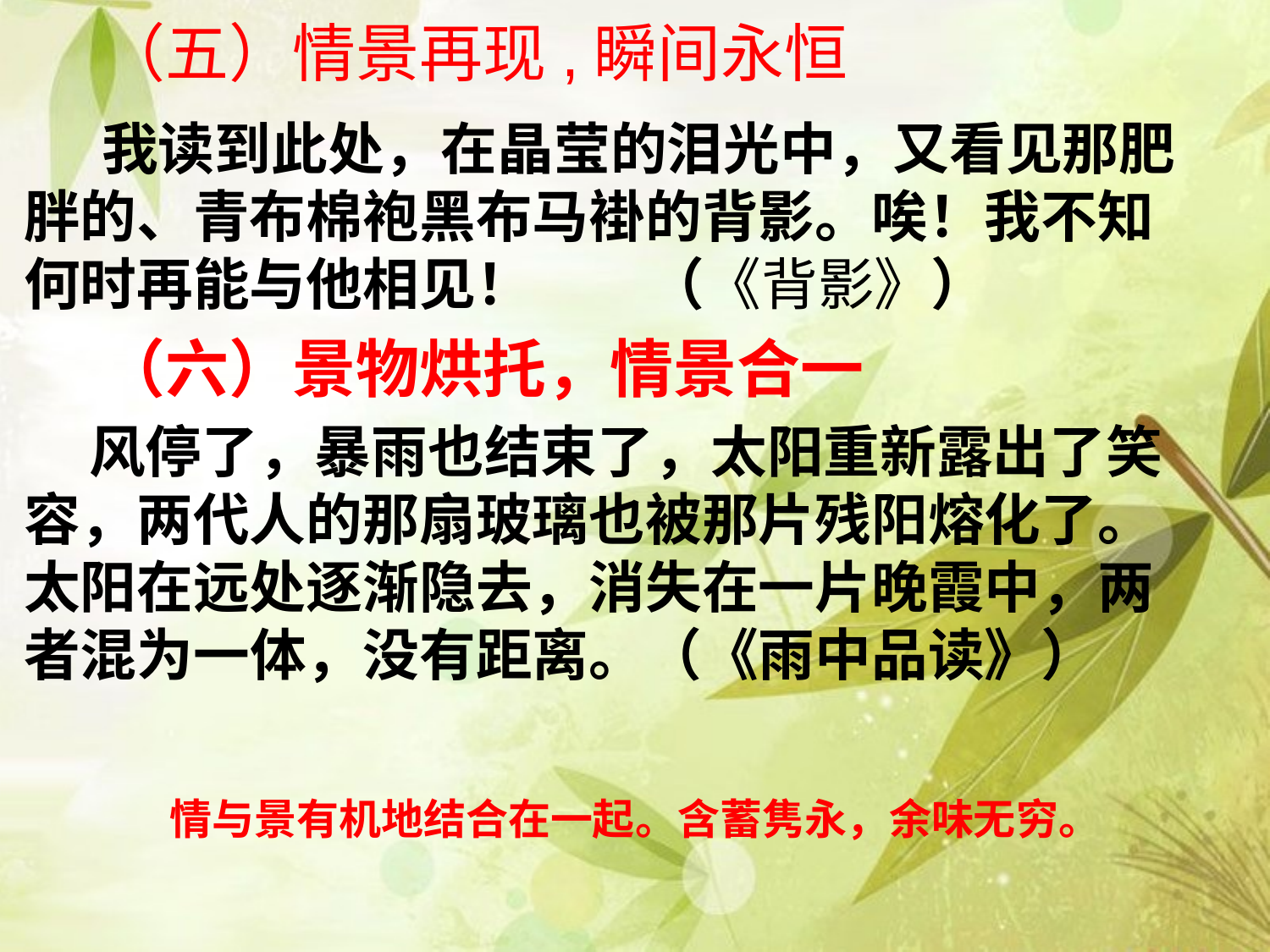

# （五）情景再现,瞬间永恒
     我读到此处，在晶莹的泪光中，又看见那肥胖的、青布棉袍黑布马褂的背影。唉！我不知何时再能与他相见！         （《背影》）
     （六）景物烘托，情景合一
    风停了，暴雨也结束了，太阳重新露出了笑容，两代人的那扇玻璃也被那片残阳熔化了。太阳在远处逐渐隐去，消失在一片晚霞中，两者混为一体，没有距离。（《雨中品读》）

情与景有机地结合在一起。含蓄隽永，余味无穷。